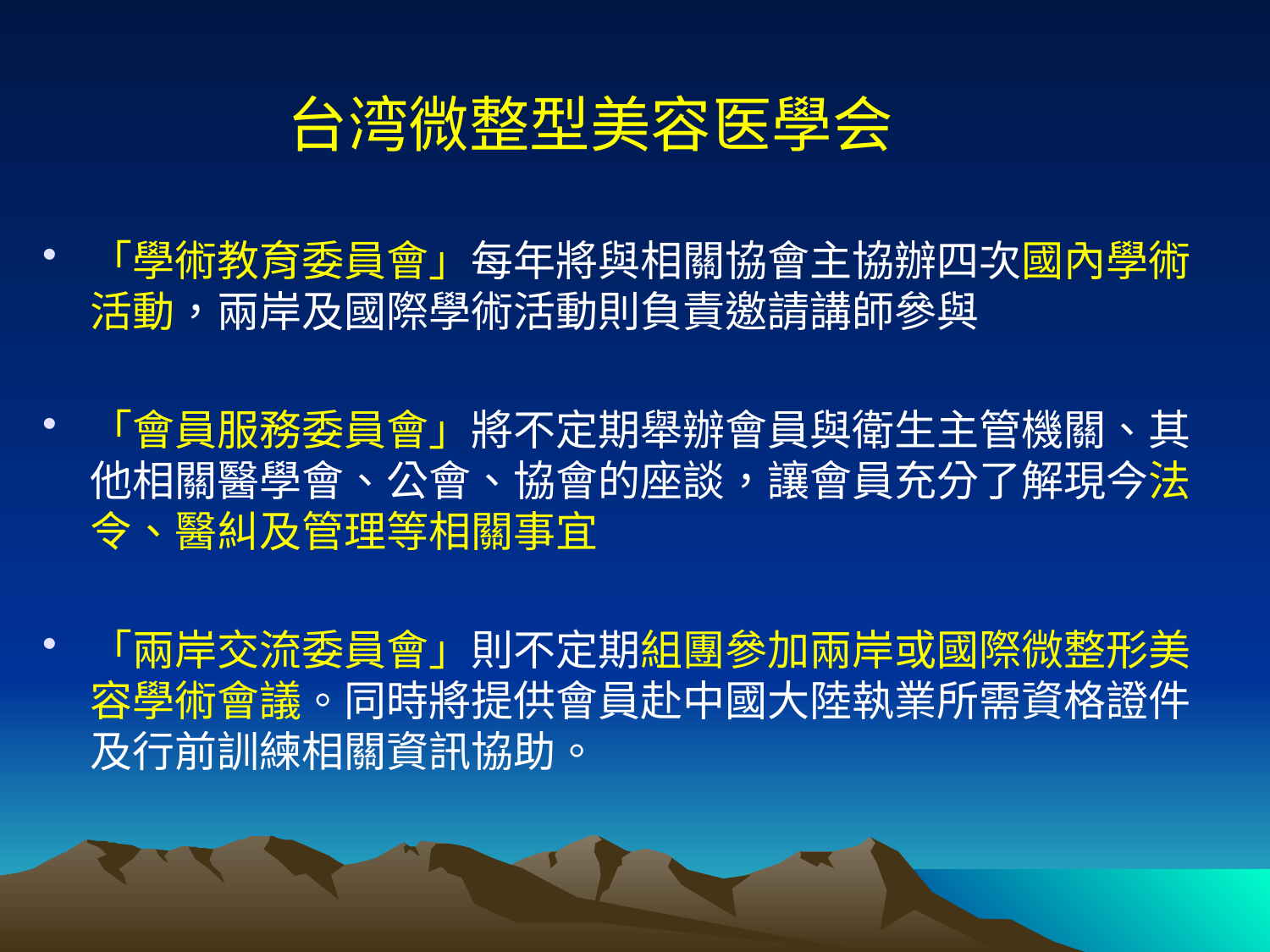

# 台湾微整型美容医學会

「學術教育委員會」每年將與相關協會主協辦四次國內學術活動，兩岸及國際學術活動則負責邀請講師參與

「會員服務委員會」將不定期舉辦會員與衛生主管機關、其他相關醫學會、公會、協會的座談，讓會員充分了解現今法令、醫糾及管理等相關事宜

「兩岸交流委員會」則不定期組團參加兩岸或國際微整形美容學術會議。同時將提供會員赴中國大陸執業所需資格證件及行前訓練相關資訊協助。